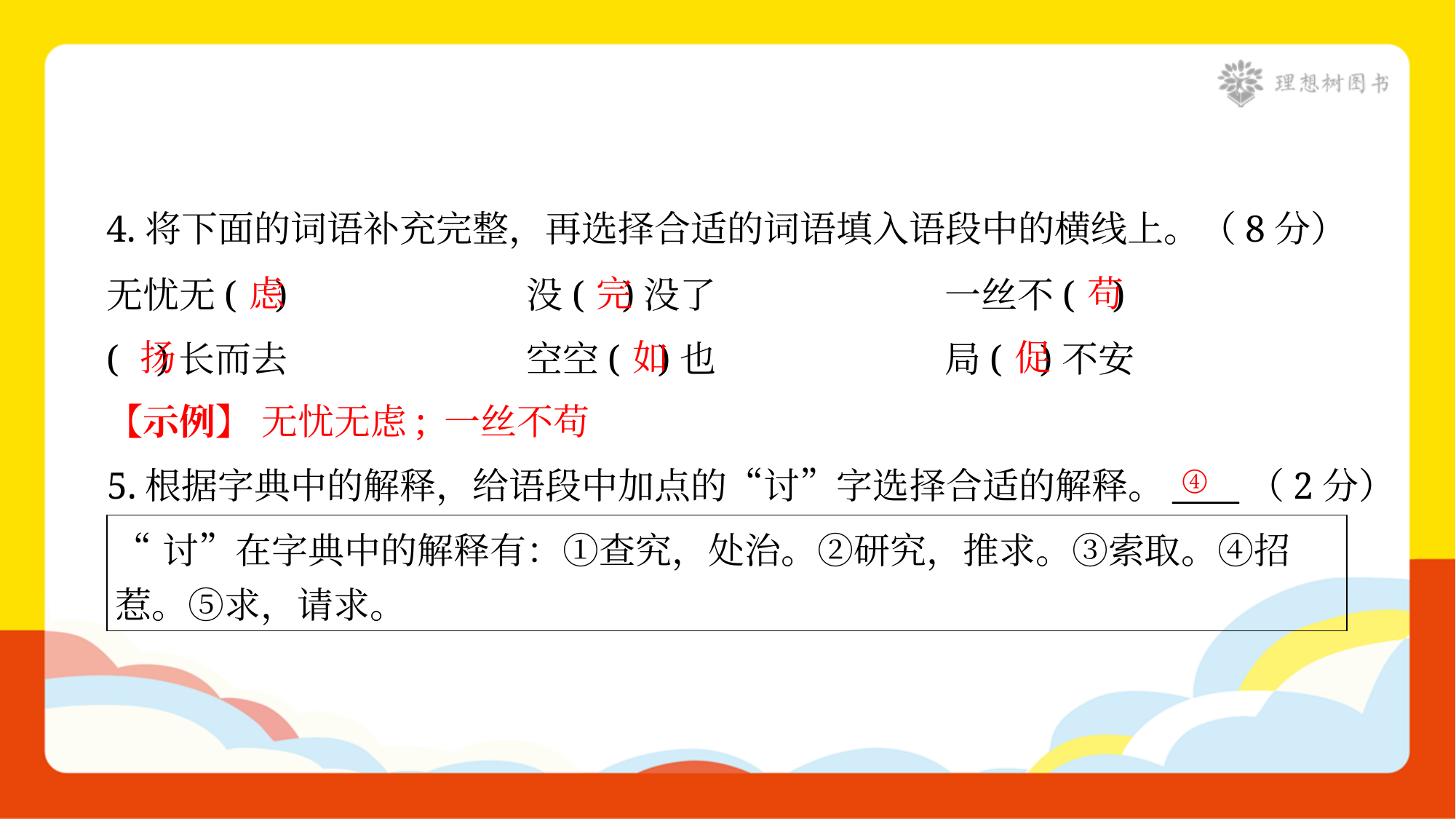

4.将下面的词语补充完整，再选择合适的词语填入语段中的横线上。（8分）
无忧无(    )	没(    )没了	一丝不(    )
(    )长而去	空空(    )也	局(    )不安
虑
完
苟
扬
如
促
【示例】 无忧无虑; 一丝不苟
④
5.根据字典中的解释，给语段中加点的“讨”字选择合适的解释。____（2分）
| “讨”在字典中的解释有：①查究，处治。②研究，推求。③索取。④招 惹。⑤求，请求。 |
| --- |